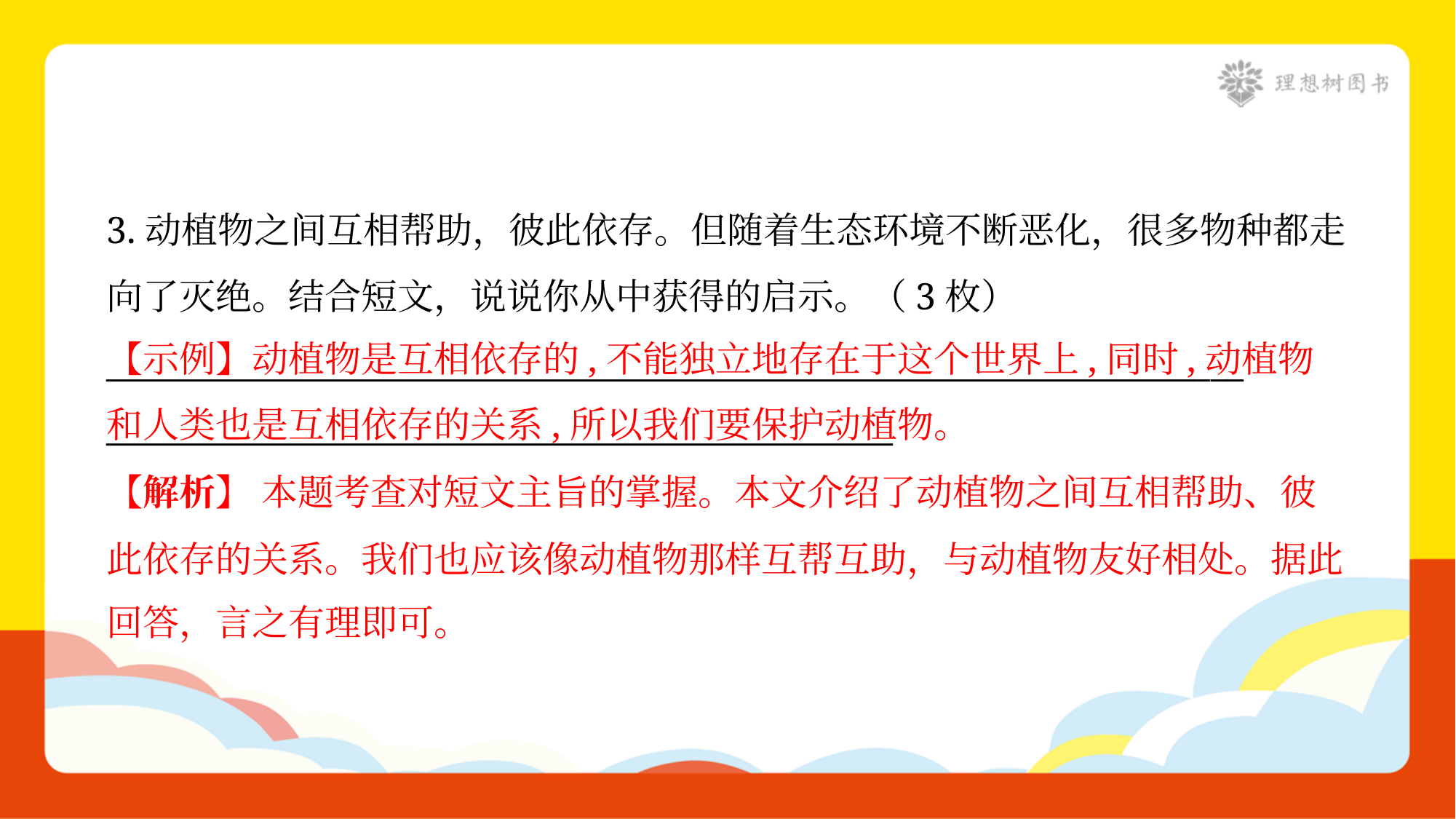

3.动植物之间互相帮助，彼此依存。但随着生态环境不断恶化，很多物种都走
向了灭绝。结合短文，说说你从中获得的启示。（3枚）
____________________________________________________________________
_______________________________________________
【示例】动植物是互相依存的,不能独立地存在于这个世界上,同时,动植物和人类也是互相依存的关系,所以我们要保护动植物。
【解析】 本题考查对短文主旨的掌握。本文介绍了动植物之间互相帮助、彼
此依存的关系。我们也应该像动植物那样互帮互助，与动植物友好相处。据此
回答，言之有理即可。